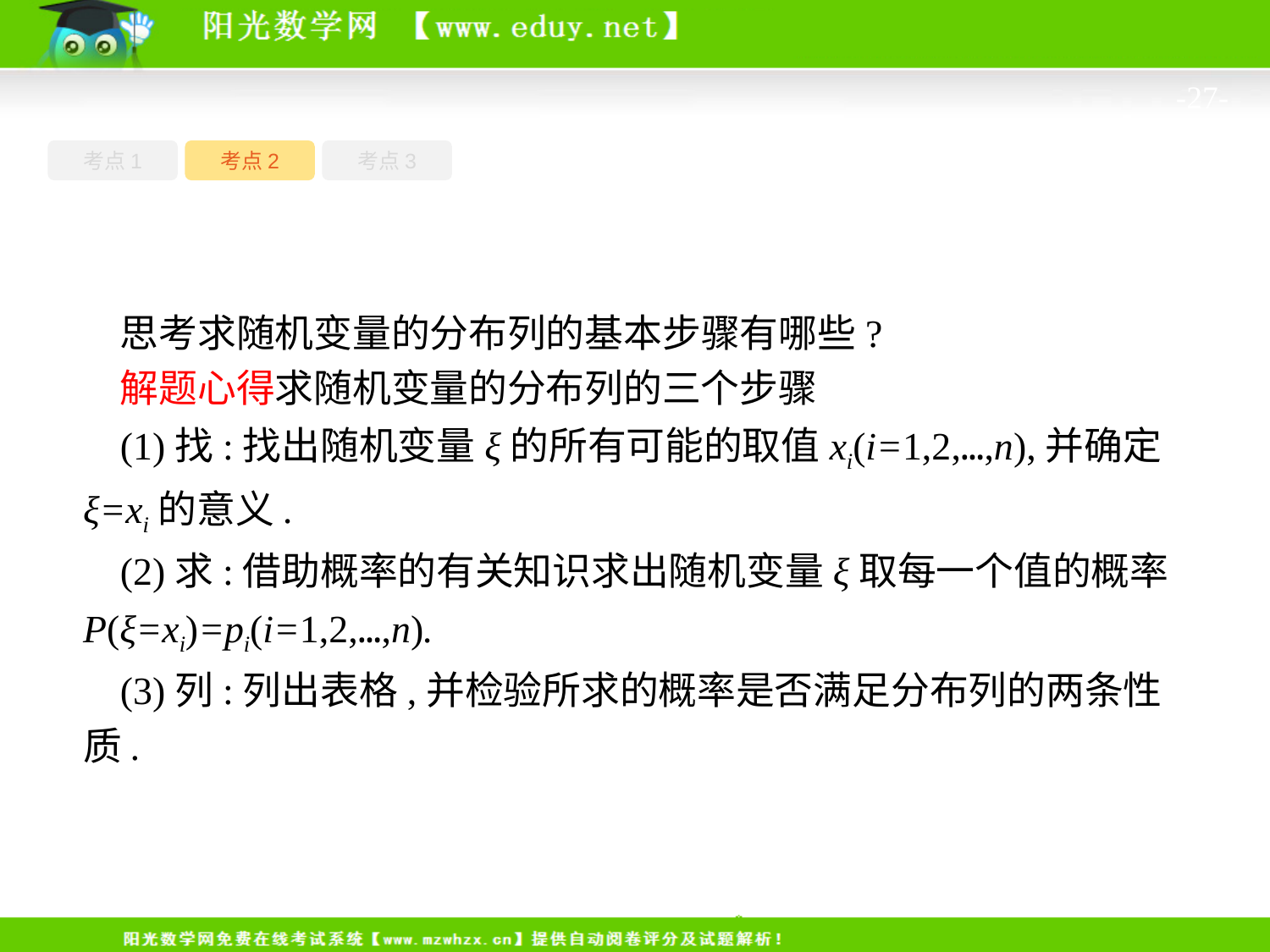

-27-
考点1
考点3
考点2
思考求随机变量的分布列的基本步骤有哪些?
解题心得求随机变量的分布列的三个步骤
(1)找:找出随机变量ξ的所有可能的取值xi(i=1,2,…,n),并确定ξ=xi的意义.
(2)求:借助概率的有关知识求出随机变量ξ取每一个值的概率P(ξ=xi)=pi(i=1,2,…,n).
(3)列:列出表格,并检验所求的概率是否满足分布列的两条性质.